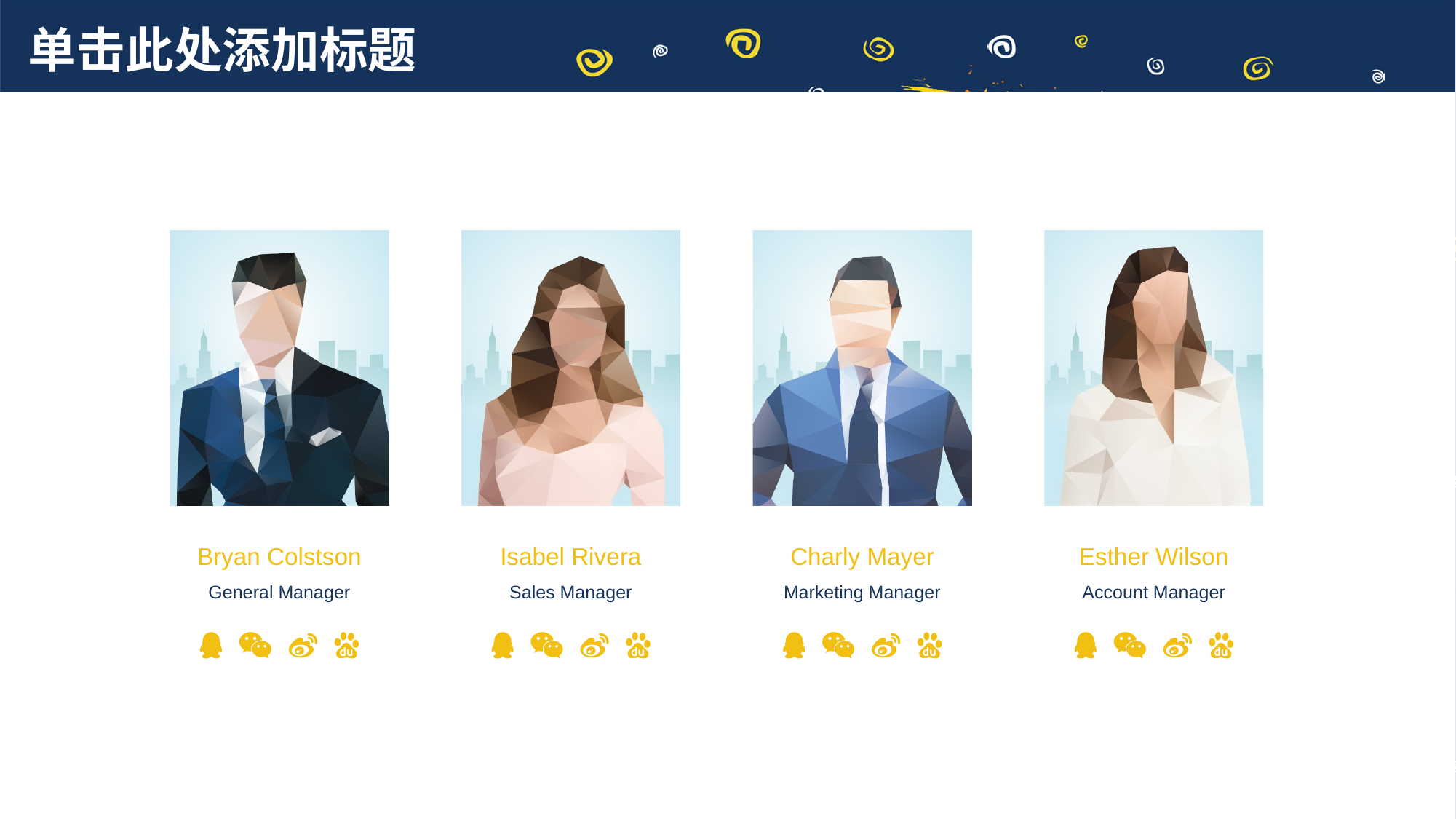

# 单击此处添加标题

Bryan Colstson
General Manager

Isabel Rivera
Sales Manager

Charly Mayer
Marketing Manager

Esther Wilson
Account Manager